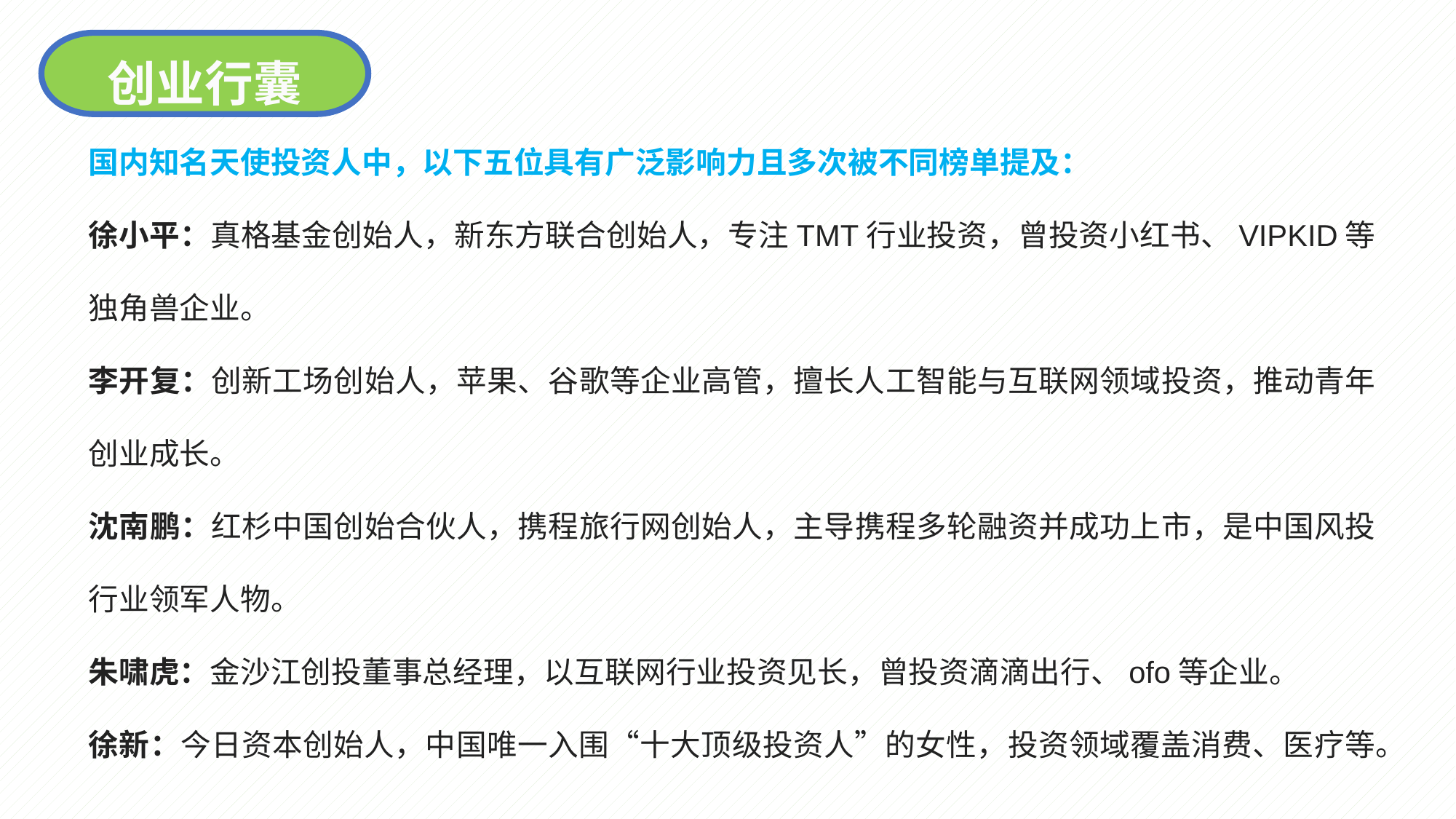

创业行囊

国内知名天使投资人中，以下五位具有广泛影响力且多次被不同榜单提及：
徐小平：真格基金创始人，新东方联合创始人，专注TMT行业投资，曾投资小红书、VIPKID等独角兽企业。
李开复：创新工场创始人，苹果、谷歌等企业高管，擅长人工智能与互联网领域投资，推动青年创业成长。
沈南鹏：红杉中国创始合伙人，携程旅行网创始人，主导携程多轮融资并成功上市，是中国风投行业领军人物。
朱啸虎：金沙江创投董事总经理，以互联网行业投资见长，曾投资滴滴出行、ofo等企业。
徐新：今日资本创始人，中国唯一入围“十大顶级投资人”的女性，投资领域覆盖消费、医疗等。